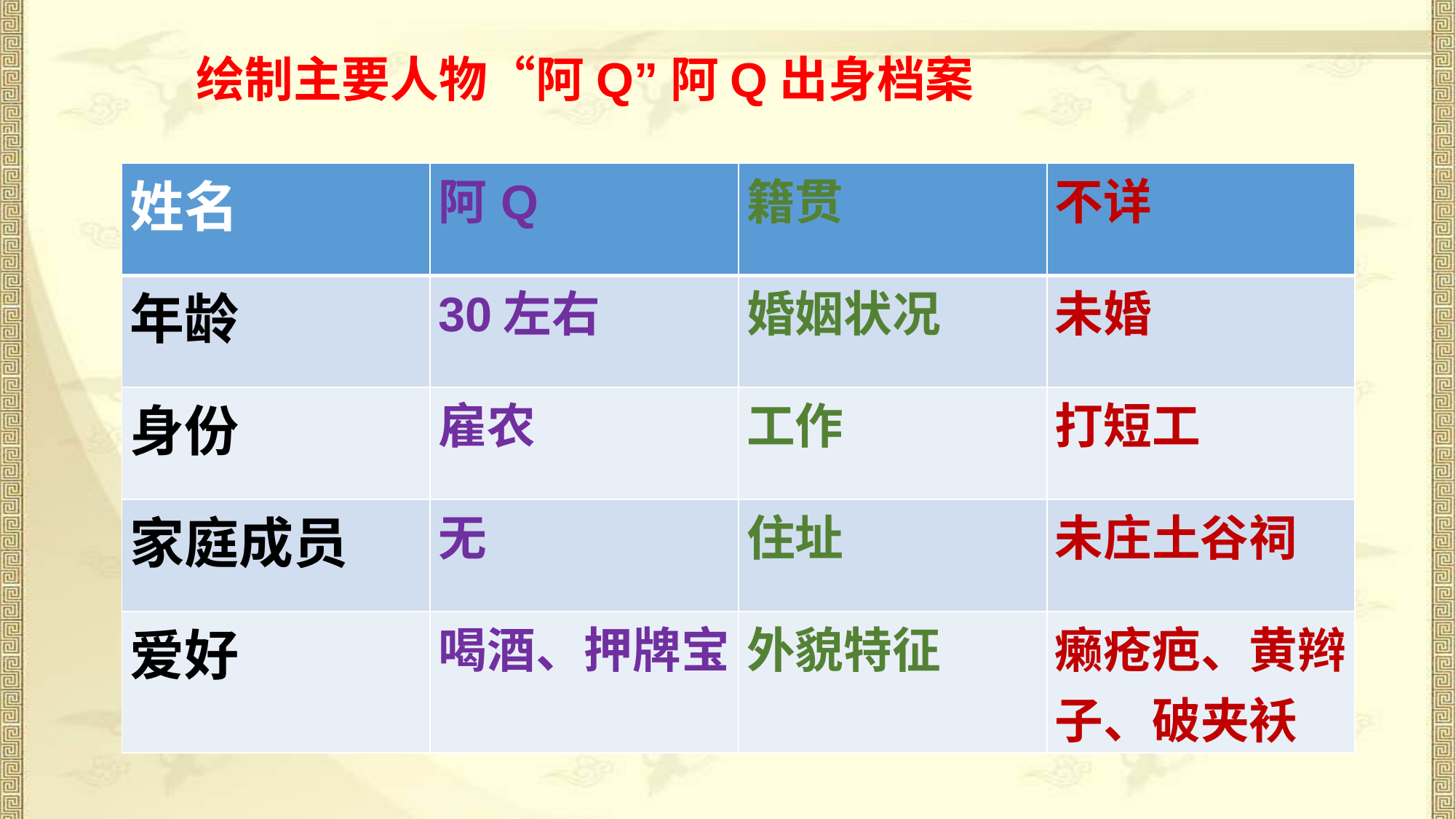

绘制主要人物“阿Q”阿Q出身档案
| 姓名 | 阿Q | 籍贯 | 不详 |
| --- | --- | --- | --- |
| 年龄 | 30左右 | 婚姻状况 | 未婚 |
| 身份 | 雇农 | 工作 | 打短工 |
| 家庭成员 | 无 | 住址 | 未庄土谷祠 |
| 爱好 | 喝酒、押牌宝 | 外貌特征 | 癞疮疤、黄辫子、破夹袄 |